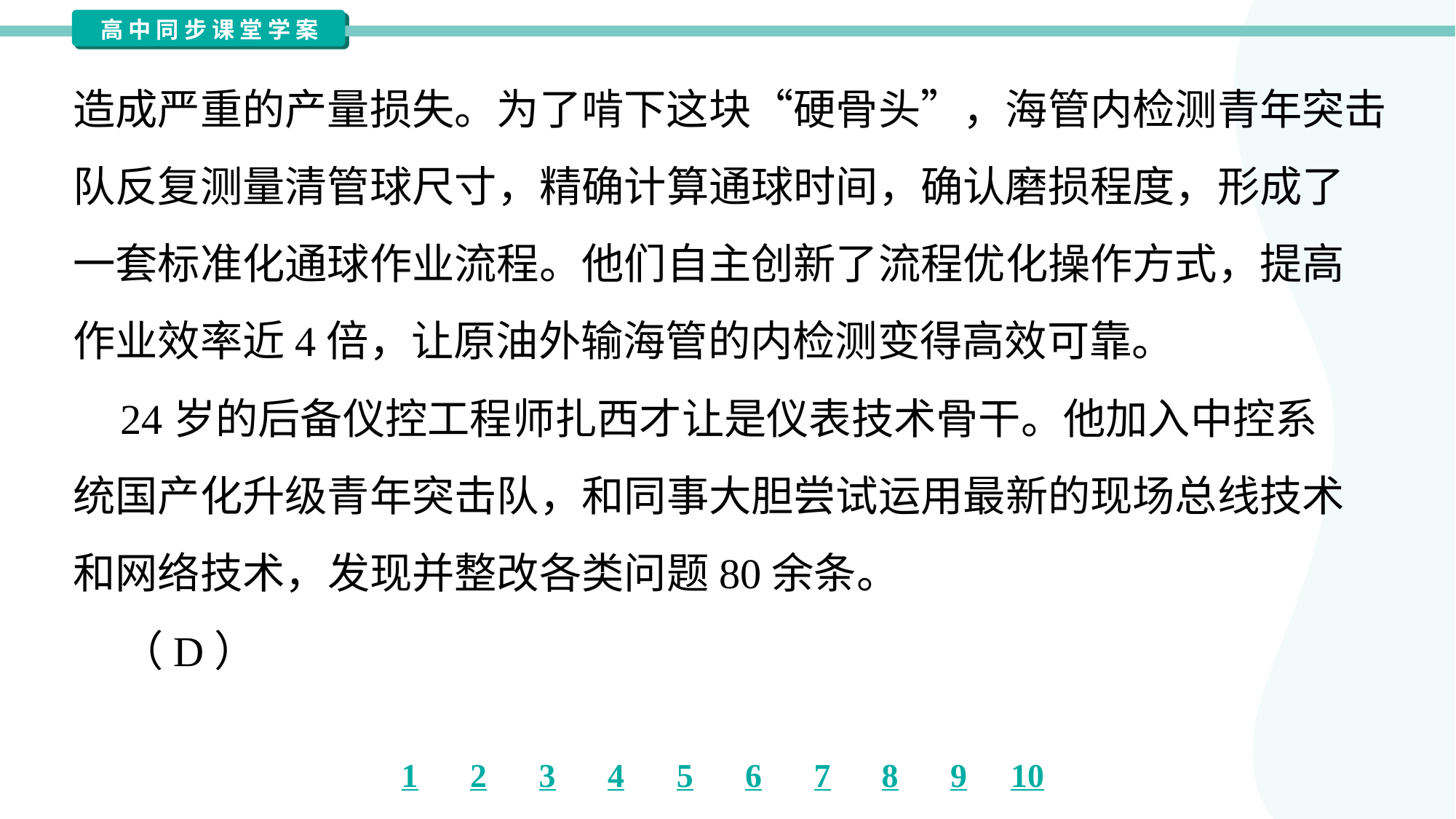

造成严重的产量损失。为了啃下这块“硬骨头”，海管内检测青年突击
队反复测量清管球尺寸，精确计算通球时间，确认磨损程度，形成了
一套标准化通球作业流程。他们自主创新了流程优化操作方式，提高
作业效率近4倍，让原油外输海管的内检测变得高效可靠。
    24岁的后备仪控工程师扎西才让是仪表技术骨干。他加入中控系
统国产化升级青年突击队，和同事大胆尝试运用最新的现场总线技术
和网络技术，发现并整改各类问题80余条。
    （D）